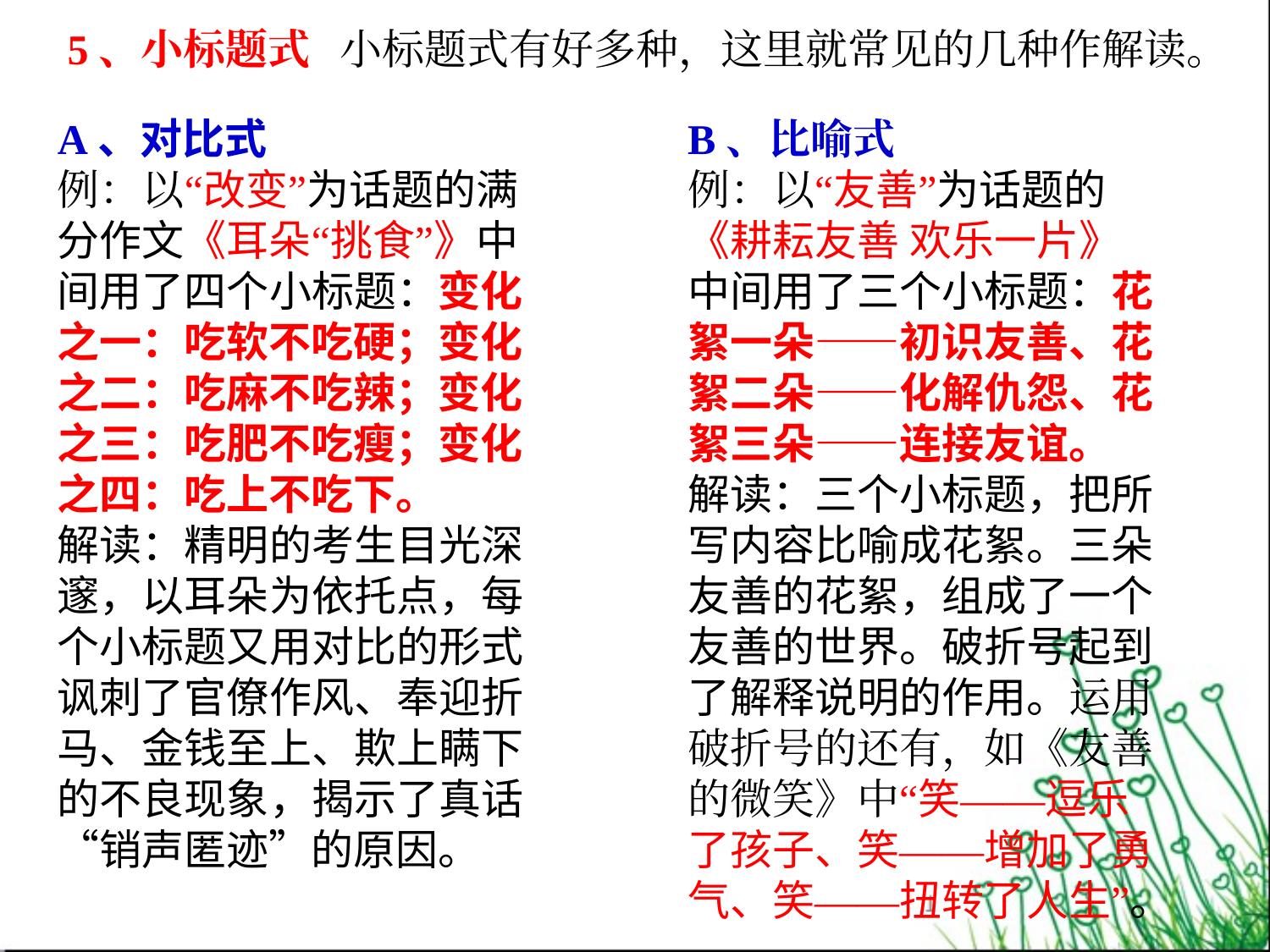

5、小标题式   小标题式有好多种，这里就常见的几种作解读。

A、对比式
例：以“改变”为话题的满分作文《耳朵“挑食”》中间用了四个小标题：变化之一：吃软不吃硬；变化之二：吃麻不吃辣；变化之三：吃肥不吃瘦；变化之四：吃上不吃下。
解读：精明的考生目光深邃，以耳朵为依托点，每个小标题又用对比的形式讽刺了官僚作风、奉迎折马、金钱至上、欺上瞒下的不良现象，揭示了真话“销声匿迹”的原因。
B、比喻式
例：以“友善”为话题的《耕耘友善 欢乐一片》中间用了三个小标题：花絮一朵——初识友善、花絮二朵——化解仇怨、花絮三朵——连接友谊。
解读：三个小标题，把所写内容比喻成花絮。三朵友善的花絮，组成了一个友善的世界。破折号起到了解释说明的作用。运用破折号的还有，如《友善的微笑》中“笑——逗乐了孩子、笑——增加了勇气、笑——扭转了人生”。